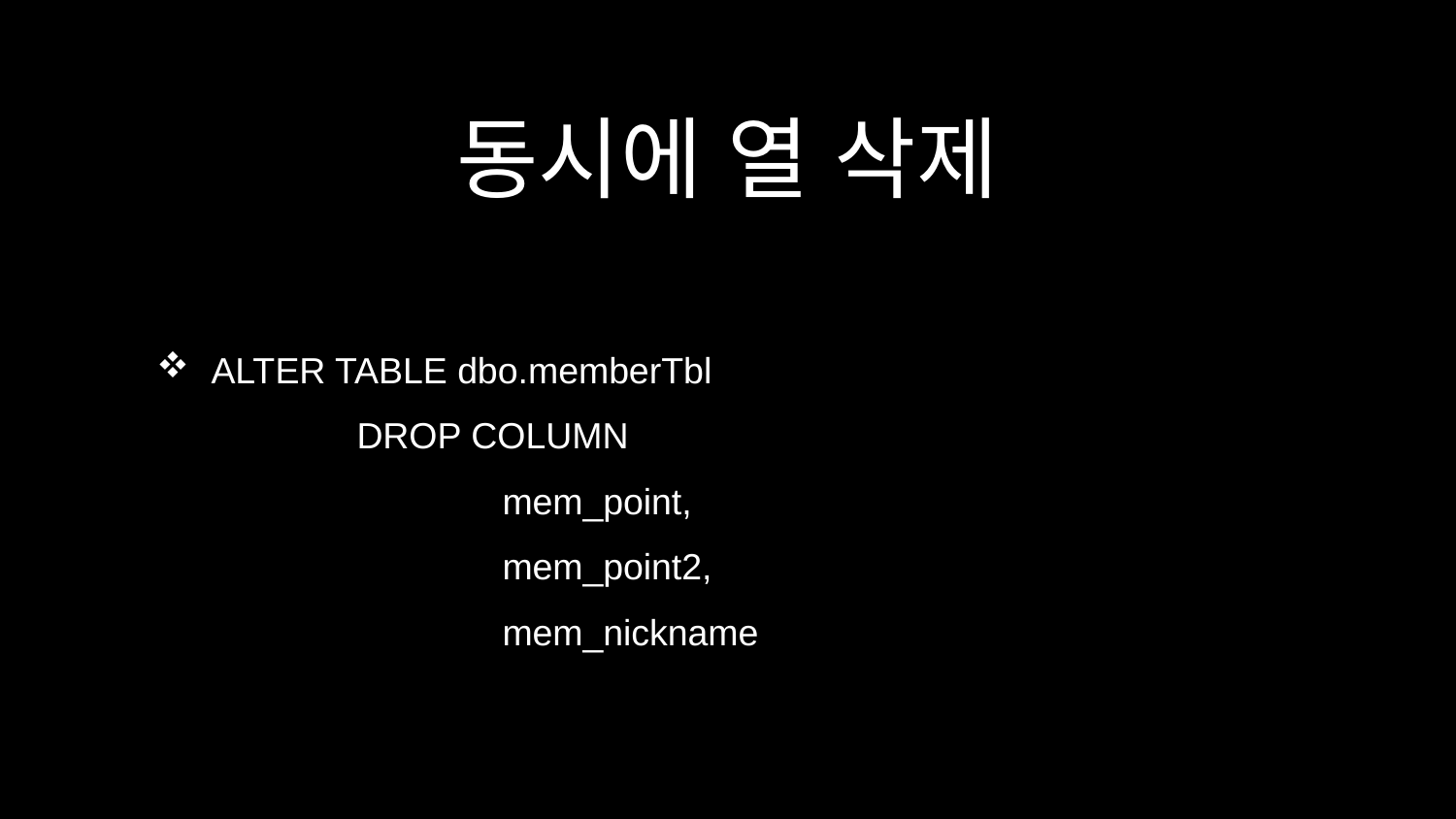

# 동시에 열 삭제
ALTER TABLE dbo.memberTbl
	DROP COLUMN
			mem_point,
			mem_point2,
			mem_nickname